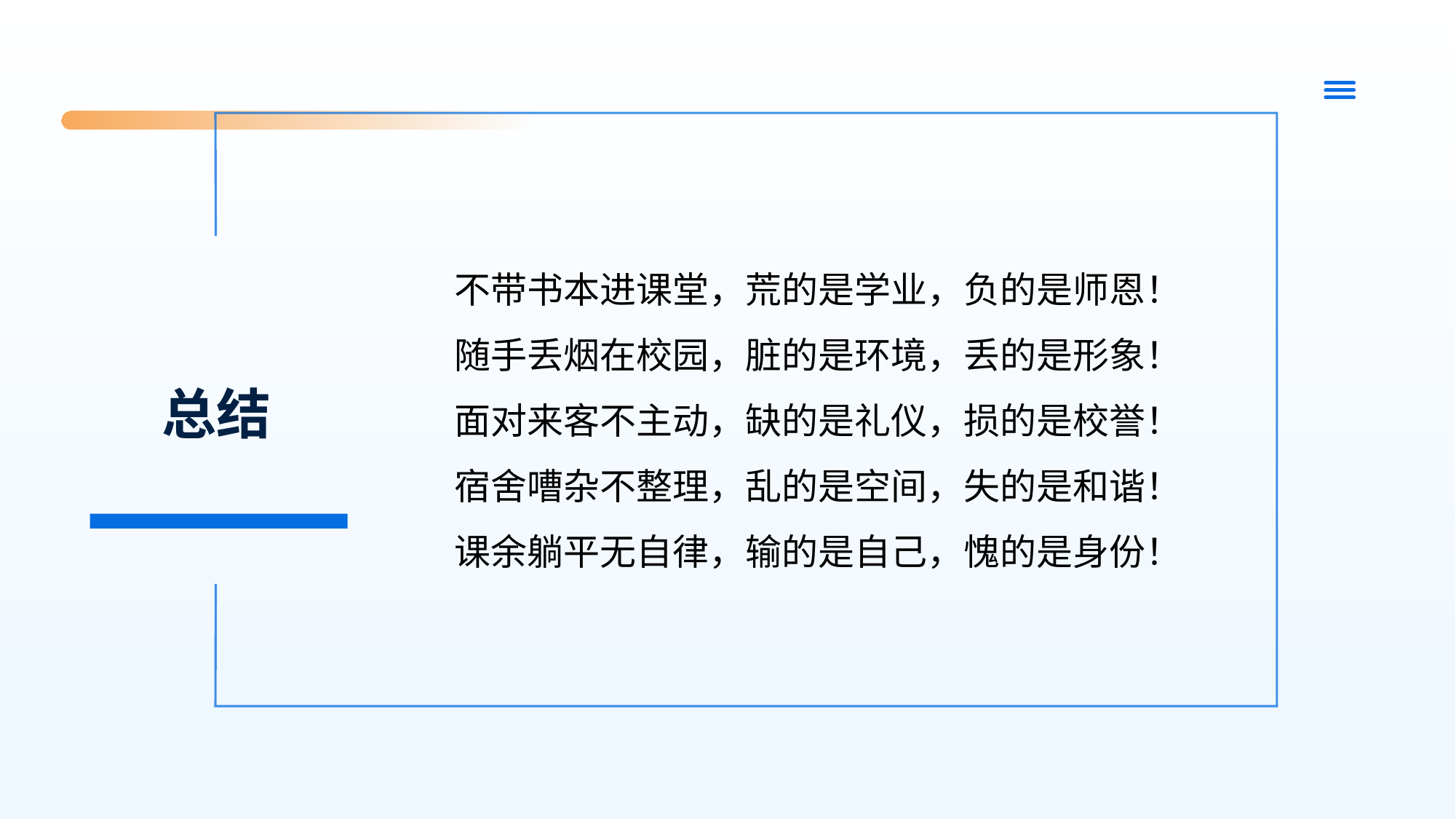

不带书本进课堂，荒的是学业，负的是师恩！
随手丢烟在校园，脏的是环境，丢的是形象！
面对来客不主动，缺的是礼仪，损的是校誉！
宿舍嘈杂不整理，乱的是空间，失的是和谐！
课余躺平无自律，输的是自己，愧的是身份！
# 总结